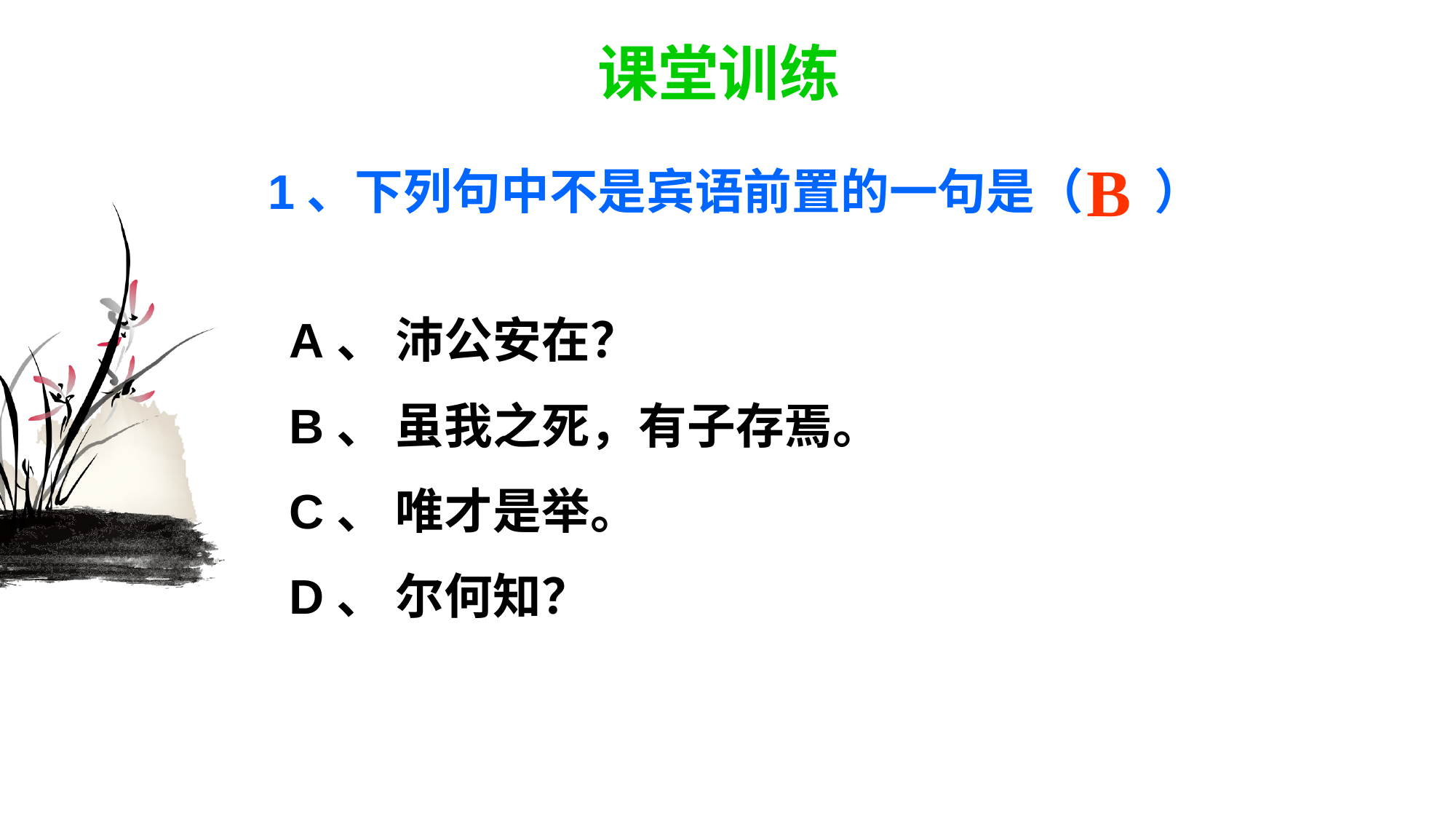

课堂训练
B
1、下列句中不是宾语前置的一句是（　  ）
A、 沛公安在？
B、 虽我之死，有子存焉。
C、 唯才是举。
D、 尔何知？